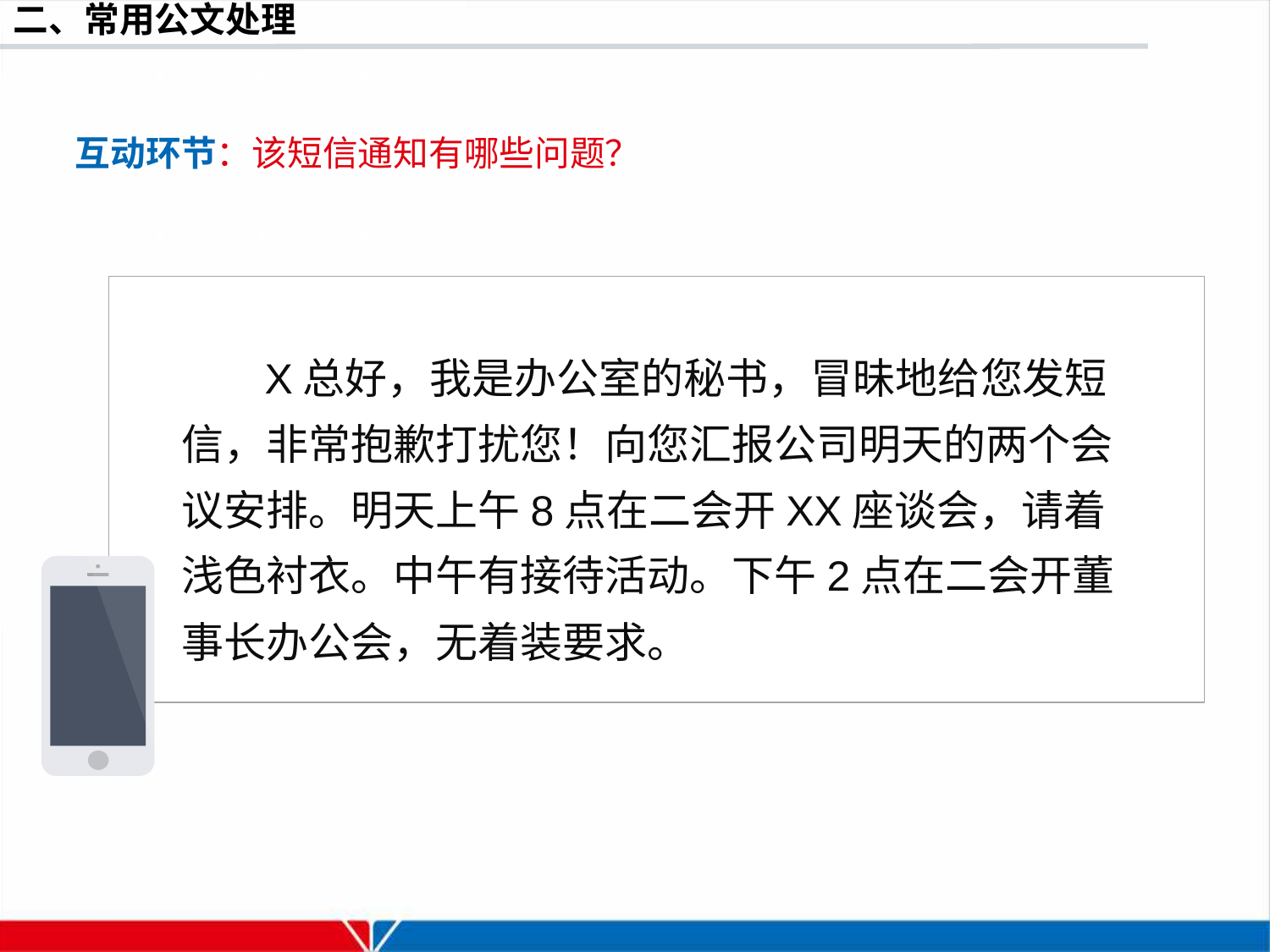

互动环节：该短信通知有哪些问题？

        X总好，我是办公室的秘书，冒昧地给您发短信，非常抱歉打扰您！向您汇报公司明天的两个会议安排。明天上午8点在二会开XX座谈会，请着浅色衬衣。中午有接待活动。下午2点在二会开董事长办公会，无着装要求。